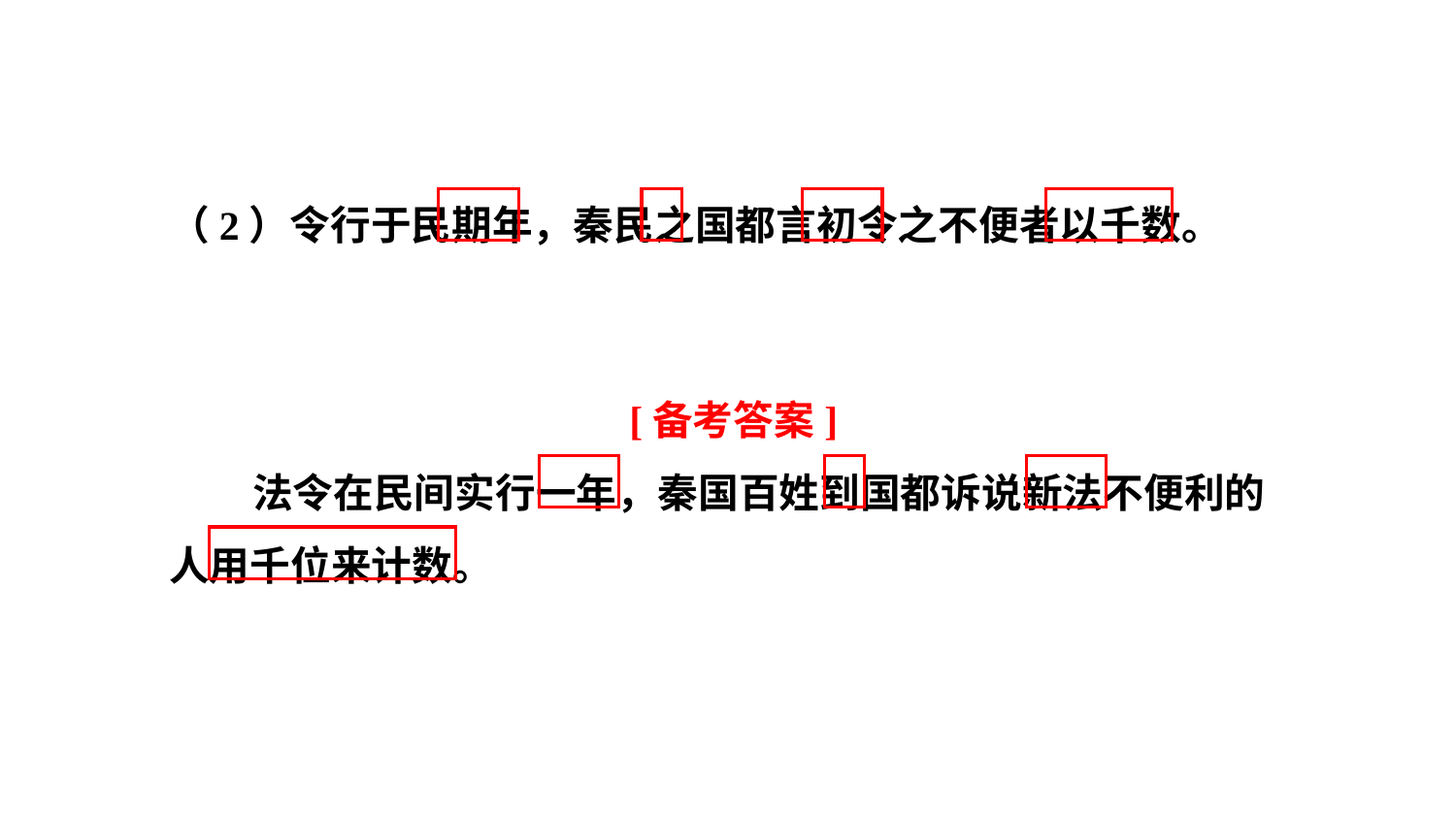

（2）令行于民期年，秦民之国都言初令之不便者以千数。

[备考答案]
        法令在民间实行一年，秦国百姓到国都诉说新法不便利的人用千位来计数。